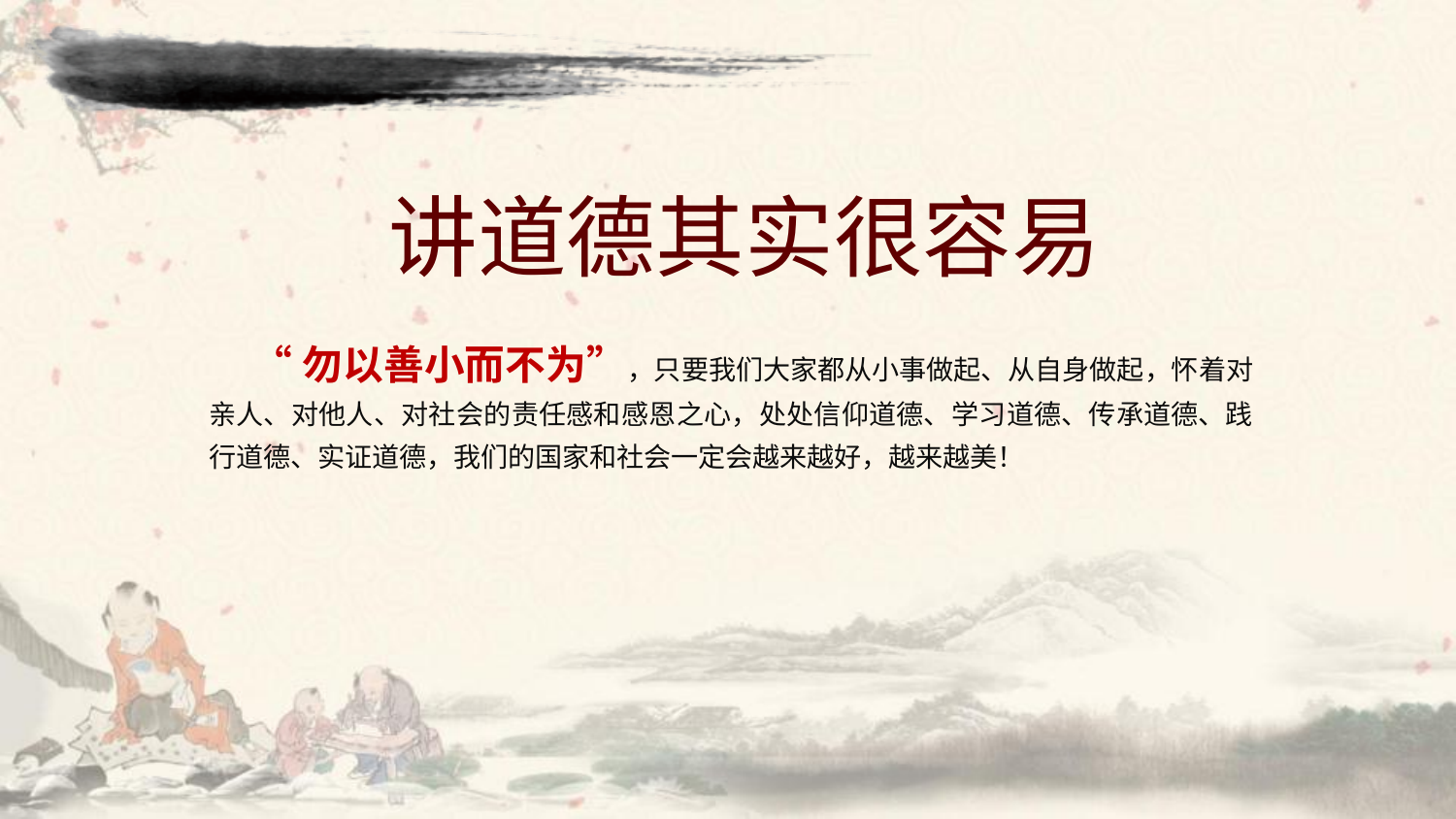

#
讲道德其实很容易
       “勿以善小而不为”，只要我们大家都从小事做起、从自身做起，怀着对亲人、对他人、对社会的责任感和感恩之心，处处信仰道德、学习道德、传承道德、践行道德、实证道德，我们的国家和社会一定会越来越好，越来越美！